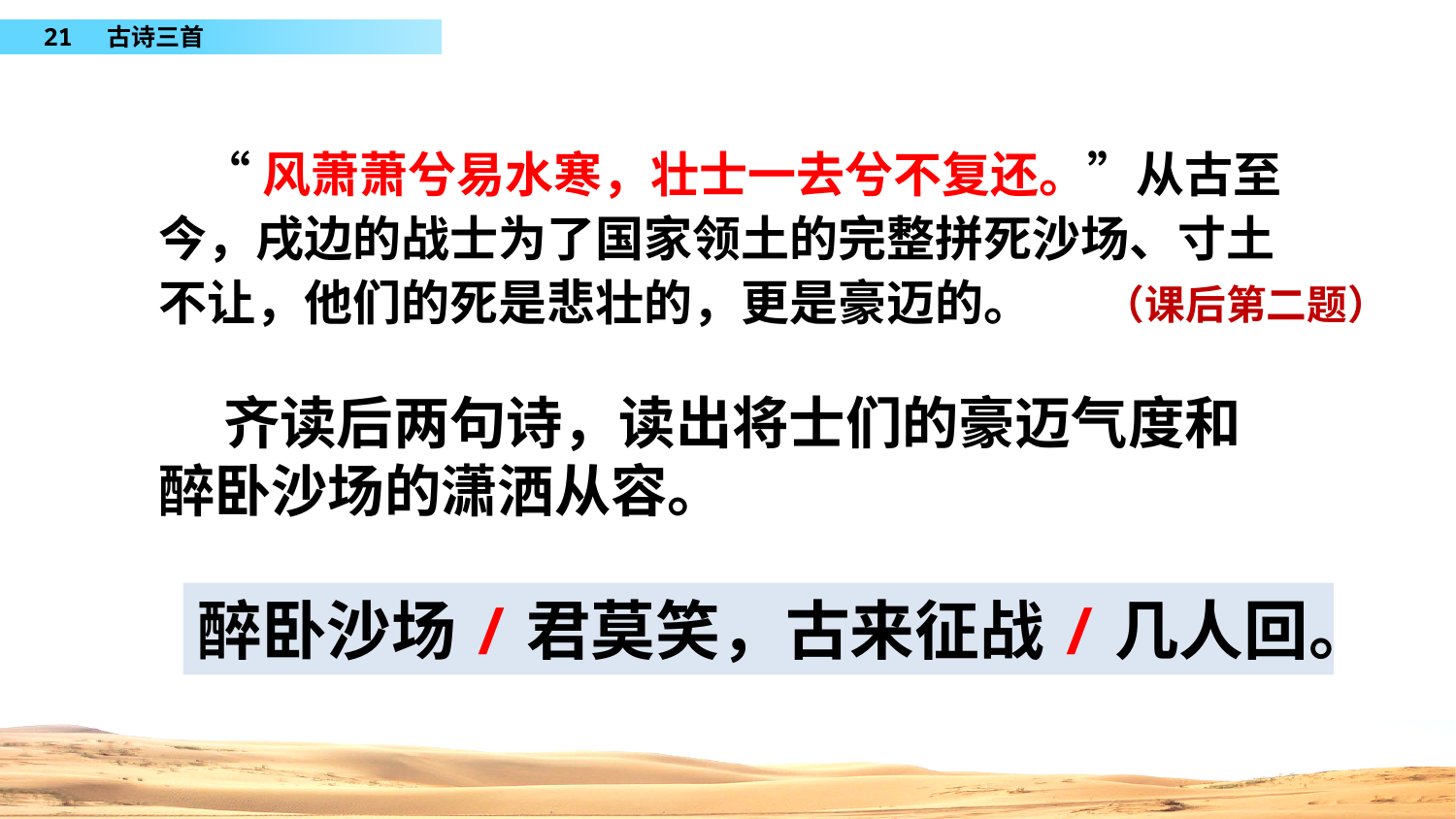

“风萧萧兮易水寒，壮士一去兮不复还。”从古至今，戌边的战士为了国家领土的完整拼死沙场、寸土不让，他们的死是悲壮的，更是豪迈的。
（课后第二题）
    齐读后两句诗，读出将士们的豪迈气度和醉卧沙场的潇洒从容。
醉卧沙场/君莫笑，古来征战/几人回。